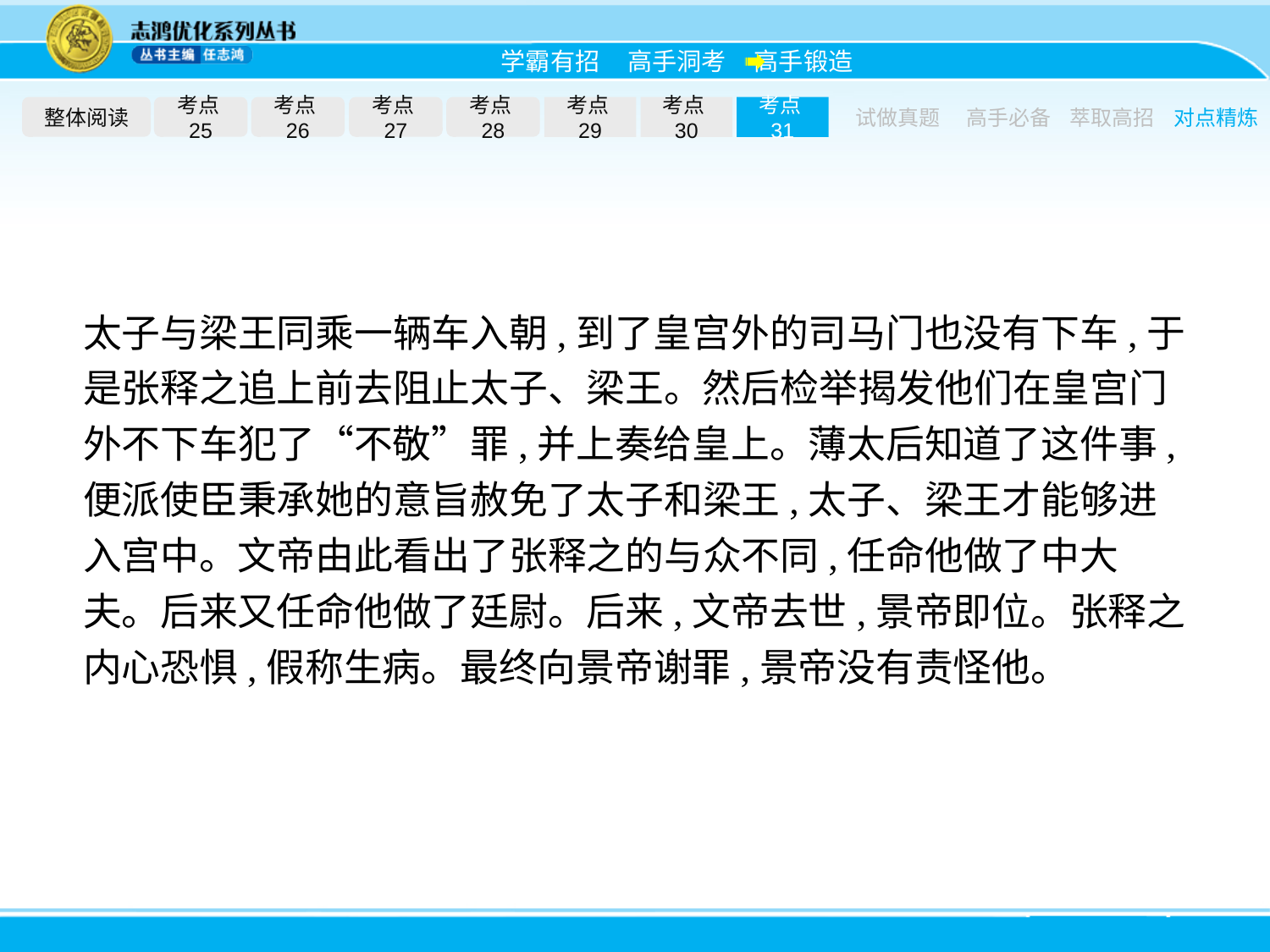

整体阅读
考点25
考点26
考点27
考点28
考点29
考点30
考点31
试做真题
高手必备
萃取高招
对点精炼
太子与梁王同乘一辆车入朝,到了皇宫外的司马门也没有下车,于是张释之追上前去阻止太子、梁王。然后检举揭发他们在皇宫门外不下车犯了“不敬”罪,并上奏给皇上。薄太后知道了这件事,便派使臣秉承她的意旨赦免了太子和梁王,太子、梁王才能够进入宫中。文帝由此看出了张释之的与众不同,任命他做了中大夫。后来又任命他做了廷尉。后来,文帝去世,景帝即位。张释之内心恐惧,假称生病。最终向景帝谢罪,景帝没有责怪他。